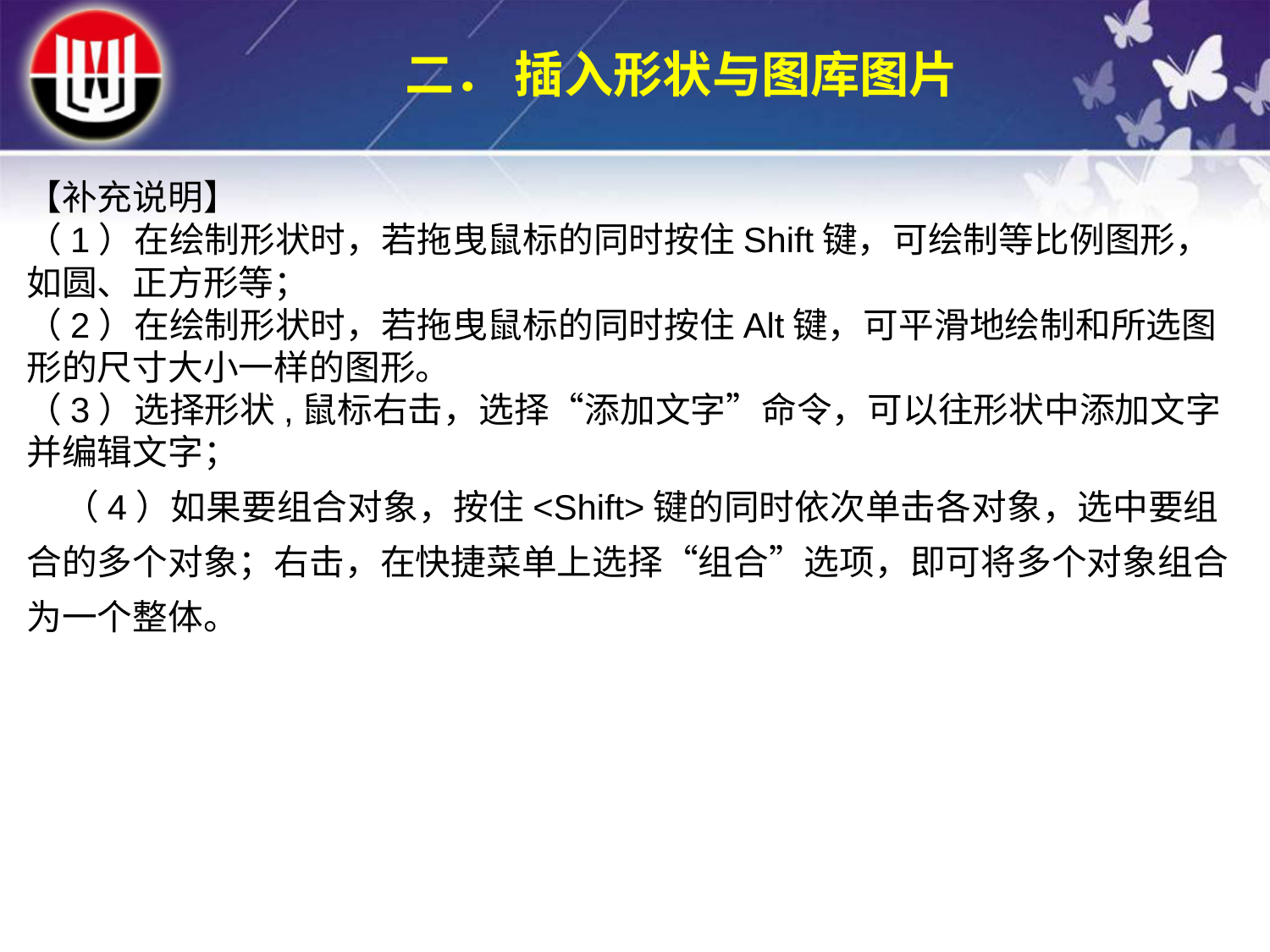

二． 插入形状与图库图片
【补充说明】（1）在绘制形状时，若拖曳鼠标的同时按住Shift键，可绘制等比例图形，如圆、正方形等；（2）在绘制形状时，若拖曳鼠标的同时按住Alt键，可平滑地绘制和所选图形的尺寸大小一样的图形。（3）选择形状,鼠标右击，选择“添加文字”命令，可以往形状中添加文字并编辑文字；（4）如果要组合对象，按住<Shift>键的同时依次单击各对象，选中要组合的多个对象；右击，在快捷菜单上选择“组合”选项，即可将多个对象组合为一个整体。